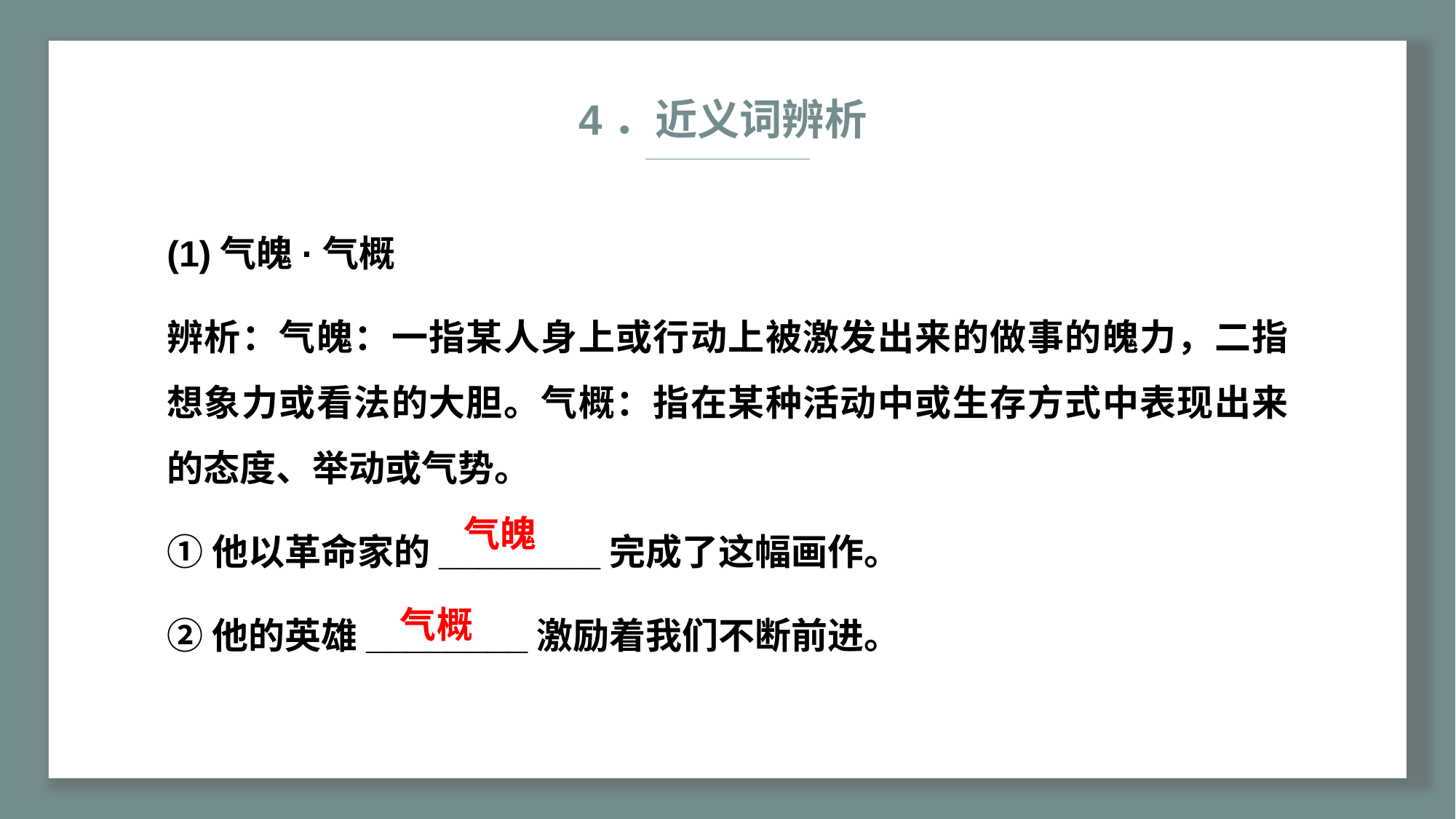

4．近义词辨析
(1)气魄·气概
辨析：气魄：一指某人身上或行动上被激发出来的做事的魄力，二指想象力或看法的大胆。气概：指在某种活动中或生存方式中表现出来的态度、举动或气势。
①他以革命家的________完成了这幅画作。
②他的英雄________激励着我们不断前进。
气魄
气概